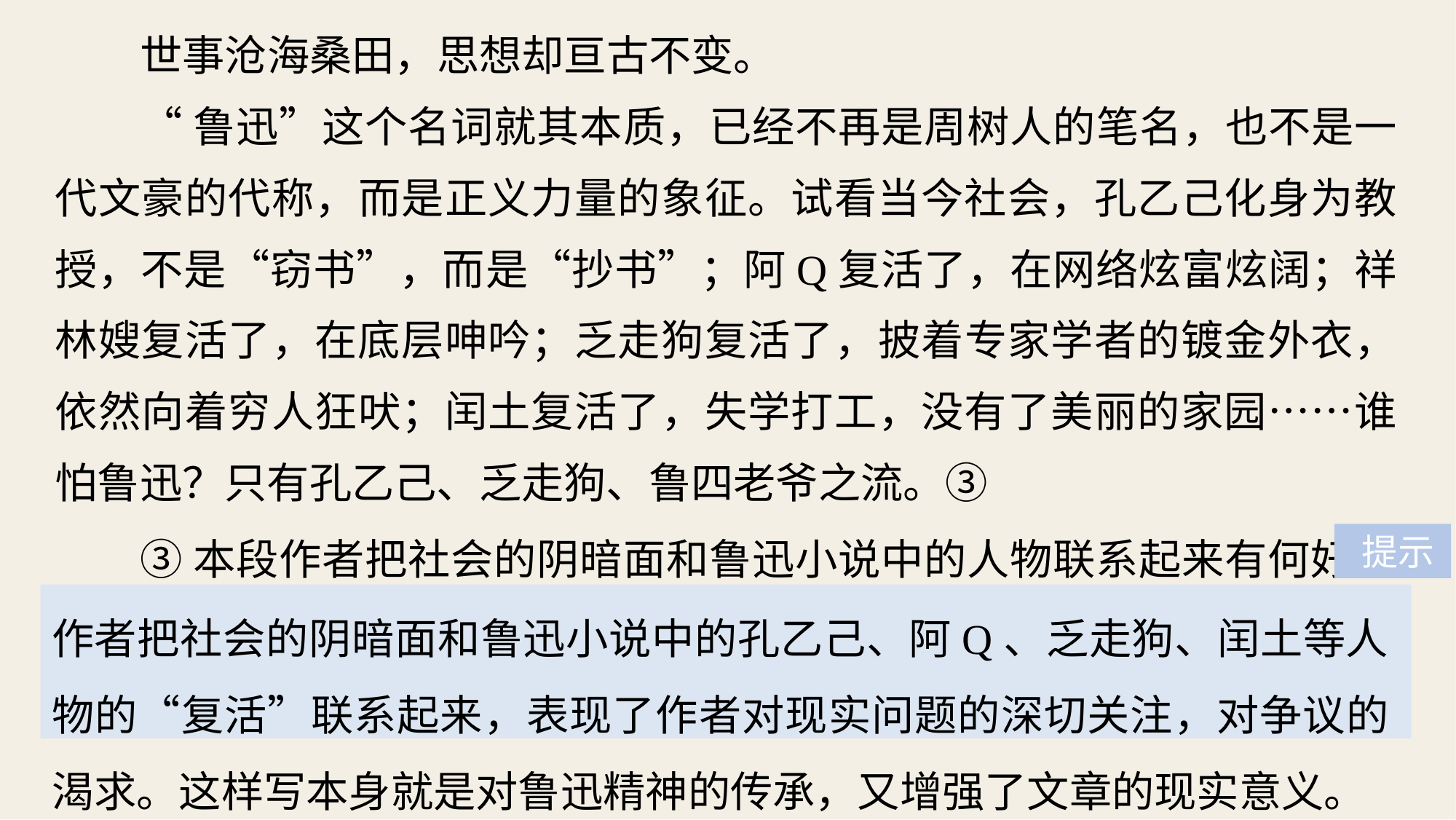

世事沧海桑田，思想却亘古不变。
“鲁迅”这个名词就其本质，已经不再是周树人的笔名，也不是一代文豪的代称，而是正义力量的象征。试看当今社会，孔乙己化身为教授，不是“窃书”，而是“抄书”；阿Q复活了，在网络炫富炫阔；祥林嫂复活了，在底层呻吟；乏走狗复活了，披着专家学者的镀金外衣，依然向着穷人狂吠；闰土复活了，失学打工，没有了美丽的家园……谁怕鲁迅？只有孔乙己、乏走狗、鲁四老爷之流。③
③本段作者把社会的阴暗面和鲁迅小说中的人物联系起来有何好处？
 提示
作者把社会的阴暗面和鲁迅小说中的孔乙己、阿Q、乏走狗、闰土等人物的“复活”联系起来，表现了作者对现实问题的深切关注，对争议的渴求。这样写本身就是对鲁迅精神的传承，又增强了文章的现实意义。